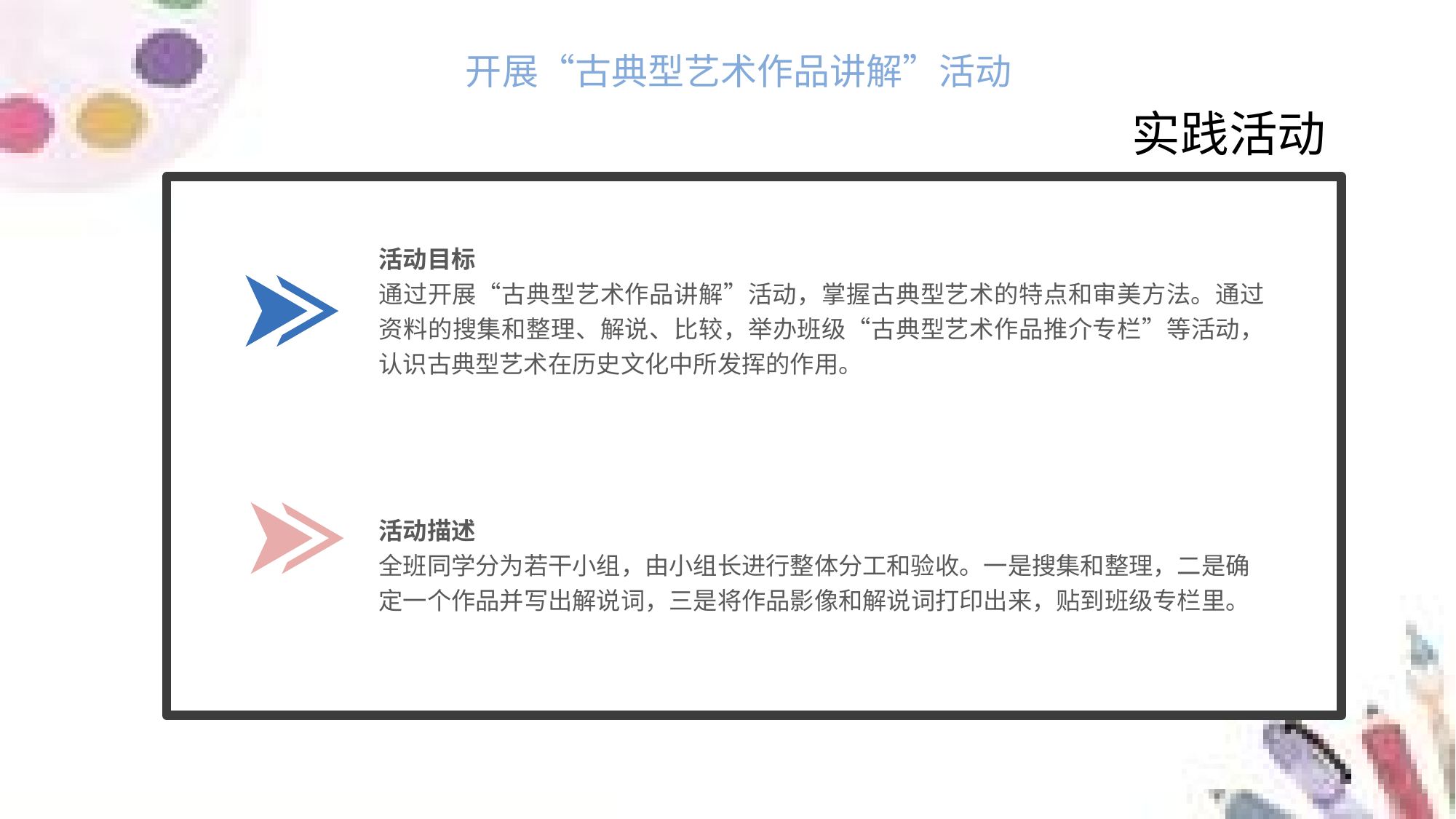

开展“古典型艺术作品讲解”活动
实践活动

活动目标
通过开展“古典型艺术作品讲解”活动，掌握古典型艺术的特点和审美方法。通过资料的搜集和整理、解说、比较，举办班级“古典型艺术作品推介专栏”等活动，认识古典型艺术在历史文化中所发挥的作用。

活动描述
全班同学分为若干小组，由小组长进行整体分工和验收。一是搜集和整理，二是确定一个作品并写出解说词，三是将作品影像和解说词打印出来，贴到班级专栏里。